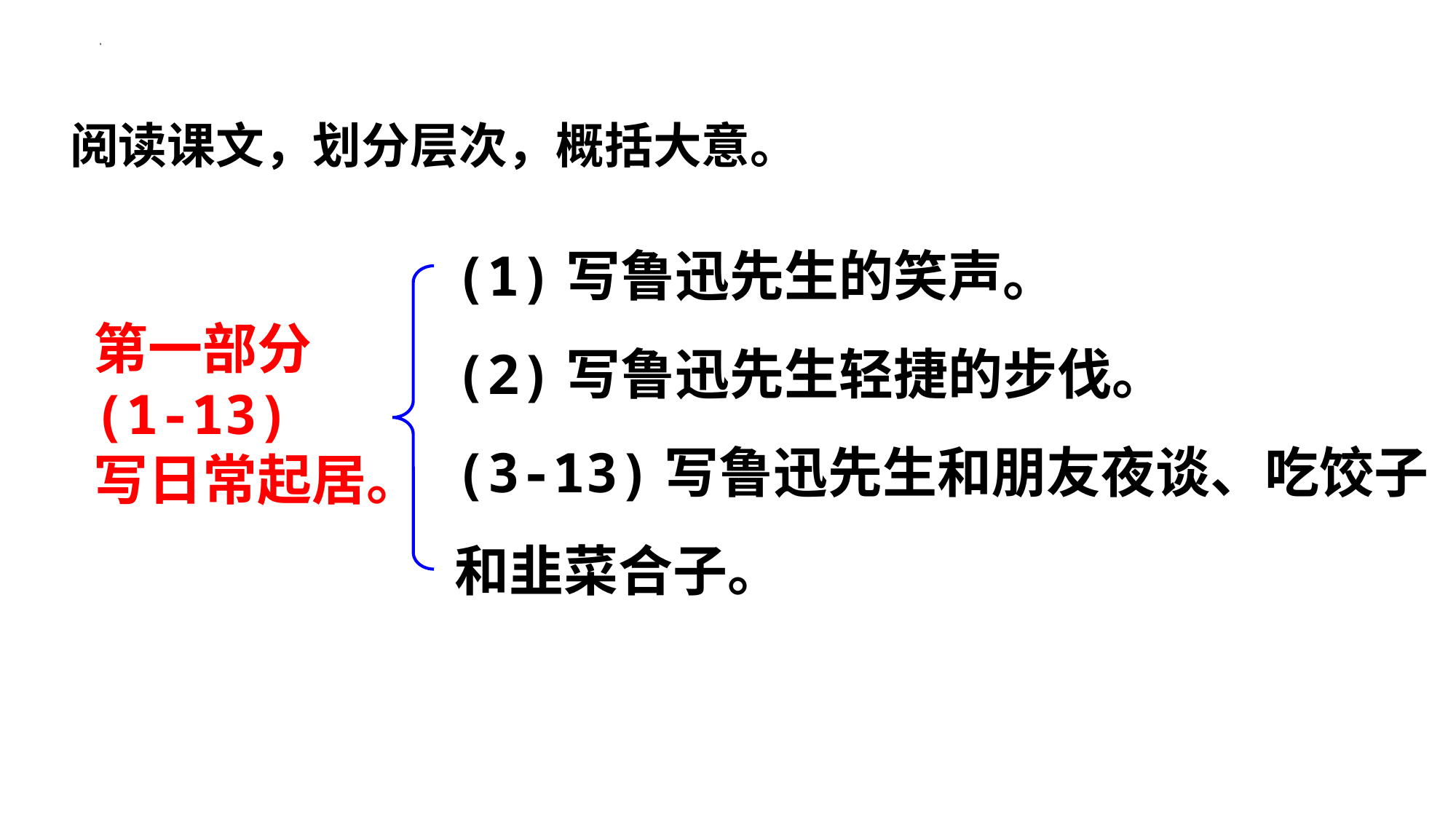

阅读课文，划分层次，概括大意。
(1)写鲁迅先生的笑声。
(2)写鲁迅先生轻捷的步伐。
(3-13)写鲁迅先生和朋友夜谈、吃饺子和韭菜合子。

第一部分
(1-13)
写日常起居。